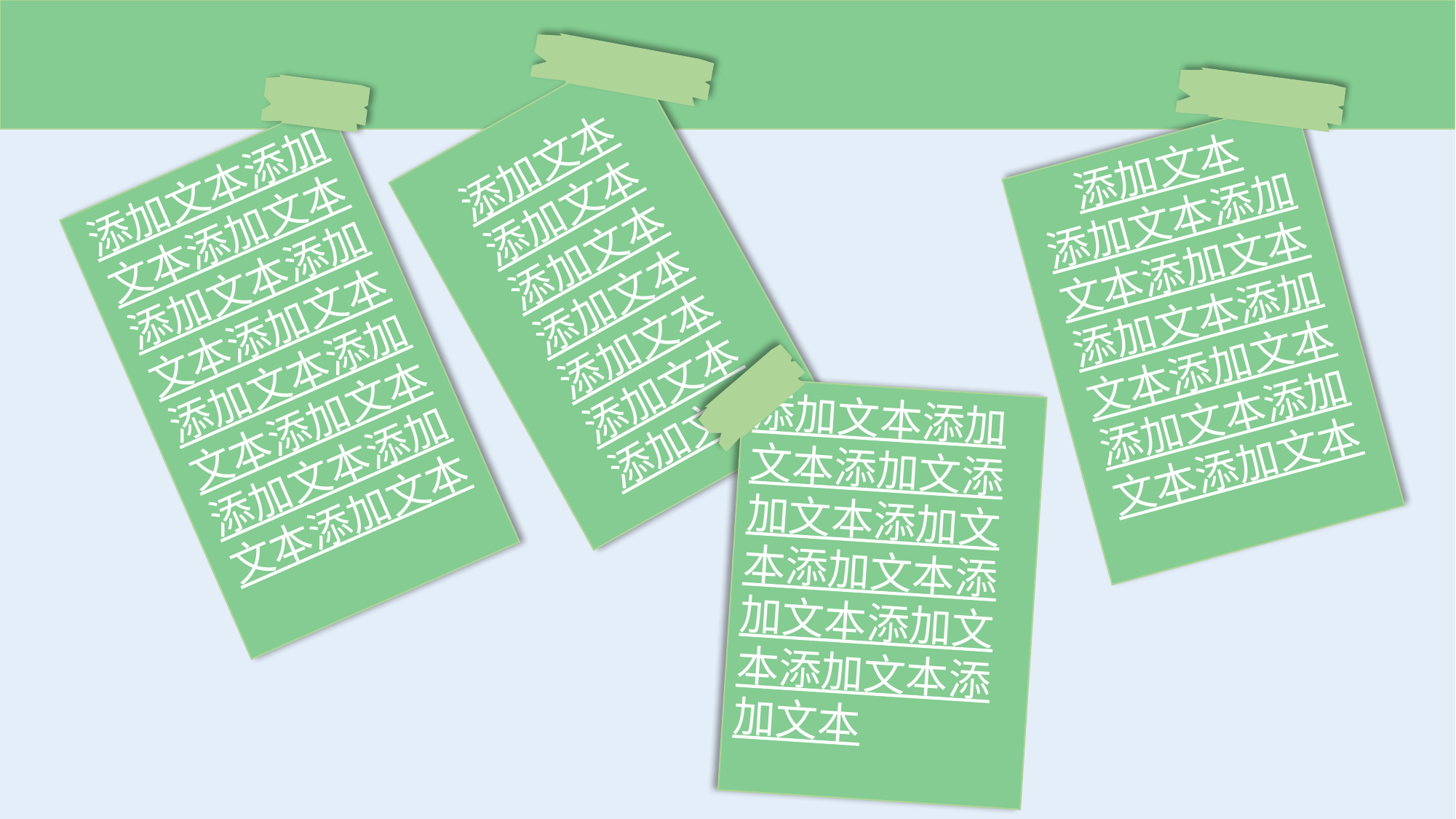

添加文本
添加文本
添加文本
添加文本
添加文本
添加文本
添加文本
添加文本
添加文本添加文本添加文本添加文本添加文本添加文本添加文本添加文本添加文本

添加文本添加文本添加文本添加文本添加文本添加文本添加文本添加文本添加文本添加文本添加文本添加文本

添加文本添加文本添加文添加文本添加文本添加文本添加文本添加文本添加文本添加文本